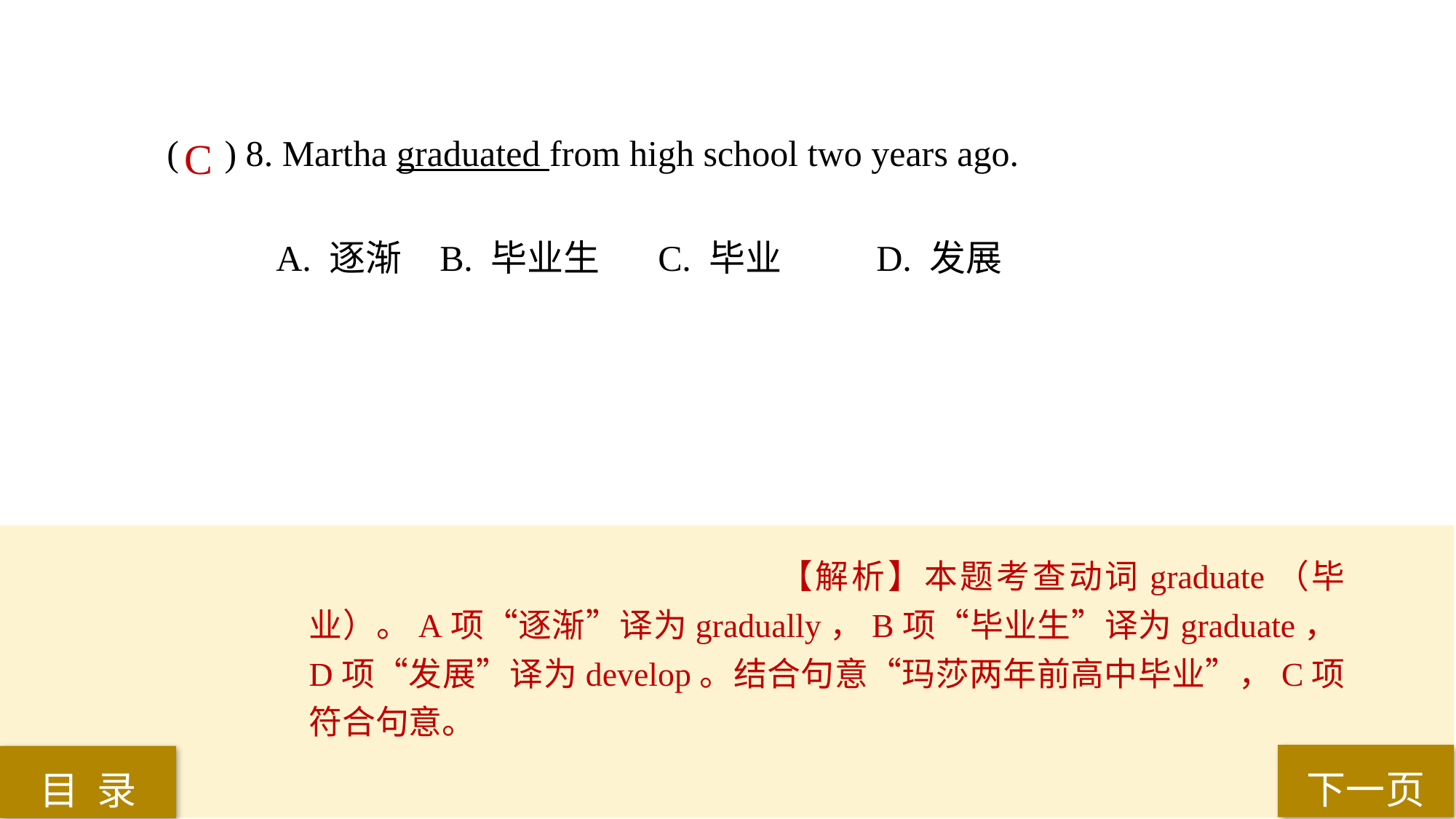

(     ) 8. Martha graduated from high school two years ago.

A. 逐渐 	B. 毕业生 	C. 毕业 	D. 发展
C
【解析】本题考查动词graduate（毕业）。A项“逐渐”译为gradually，B项“毕业生”译为graduate，D项“发展”译为develop。结合句意“玛莎两年前高中毕业”，C项符合句意。